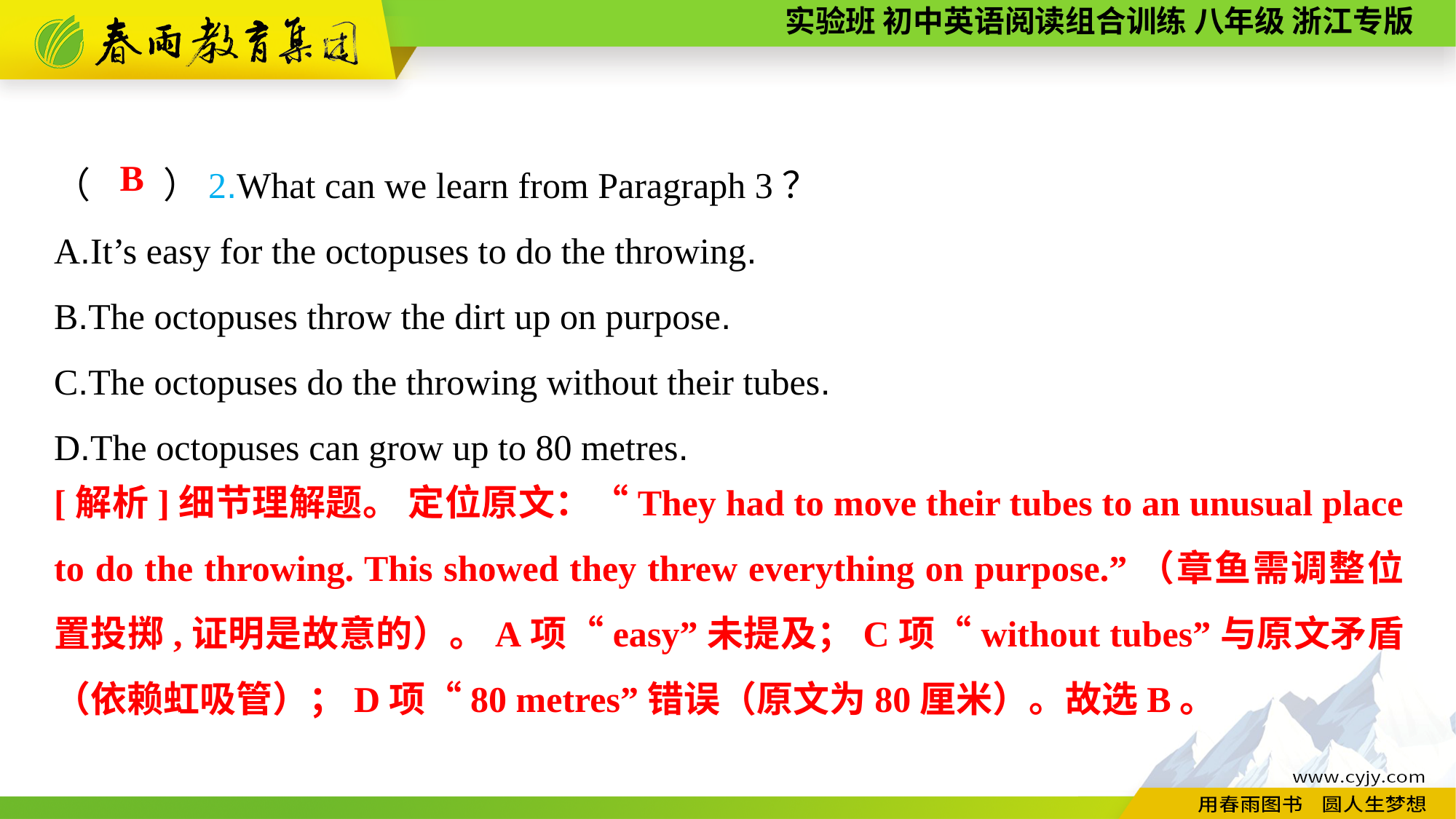

（　　）2.What can we learn from Paragraph 3？
A.It’s easy for the octopuses to do the throwing.
B.The octopuses throw the dirt up on purpose.
C.The octopuses do the throwing without their tubes.
D.The octopuses can grow up to 80 metres.
B
[解析]细节理解题。 定位原文：“They had to move their tubes to an unusual place to do the throwing. This showed they threw everything on purpose.”（章鱼需调整位置投掷,证明是故意的）。A项“easy”未提及；C项“without tubes”与原文矛盾（依赖虹吸管）；D项“80 metres”错误（原文为80厘米）。故选B。